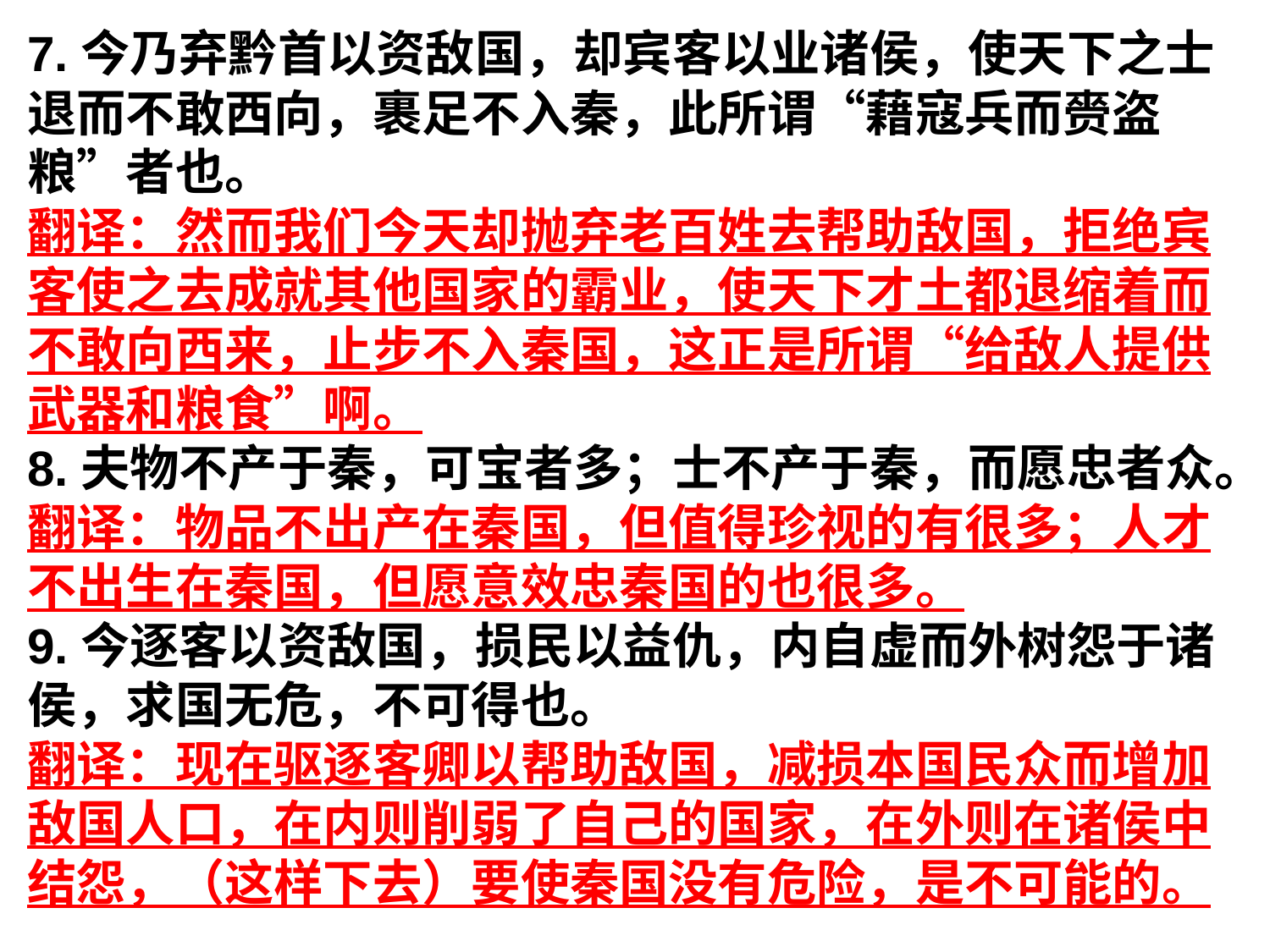

7.今乃弃黔首以资敌国，却宾客以业诸侯，使天下之士退而不敢西向，裹足不入秦，此所谓“藉寇兵而赍盗粮”者也。
翻译：然而我们今天却抛弃老百姓去帮助敌国，拒绝宾客使之去成就其他国家的霸业，使天下才土都退缩着而不敢向西来，止步不入秦国，这正是所谓“给敌人提供武器和粮食”啊。
8.夫物不产于秦，可宝者多；士不产于秦，而愿忠者众。
翻译：物品不出产在秦国，但值得珍视的有很多；人才不出生在秦国，但愿意效忠秦国的也很多。
9.今逐客以资敌国，损民以益仇，内自虚而外树怨于诸侯，求国无危，不可得也。
翻译：现在驱逐客卿以帮助敌国，减损本国民众而增加敌国人口，在内则削弱了自己的国家，在外则在诸侯中结怨，（这样下去）要使秦国没有危险，是不可能的。